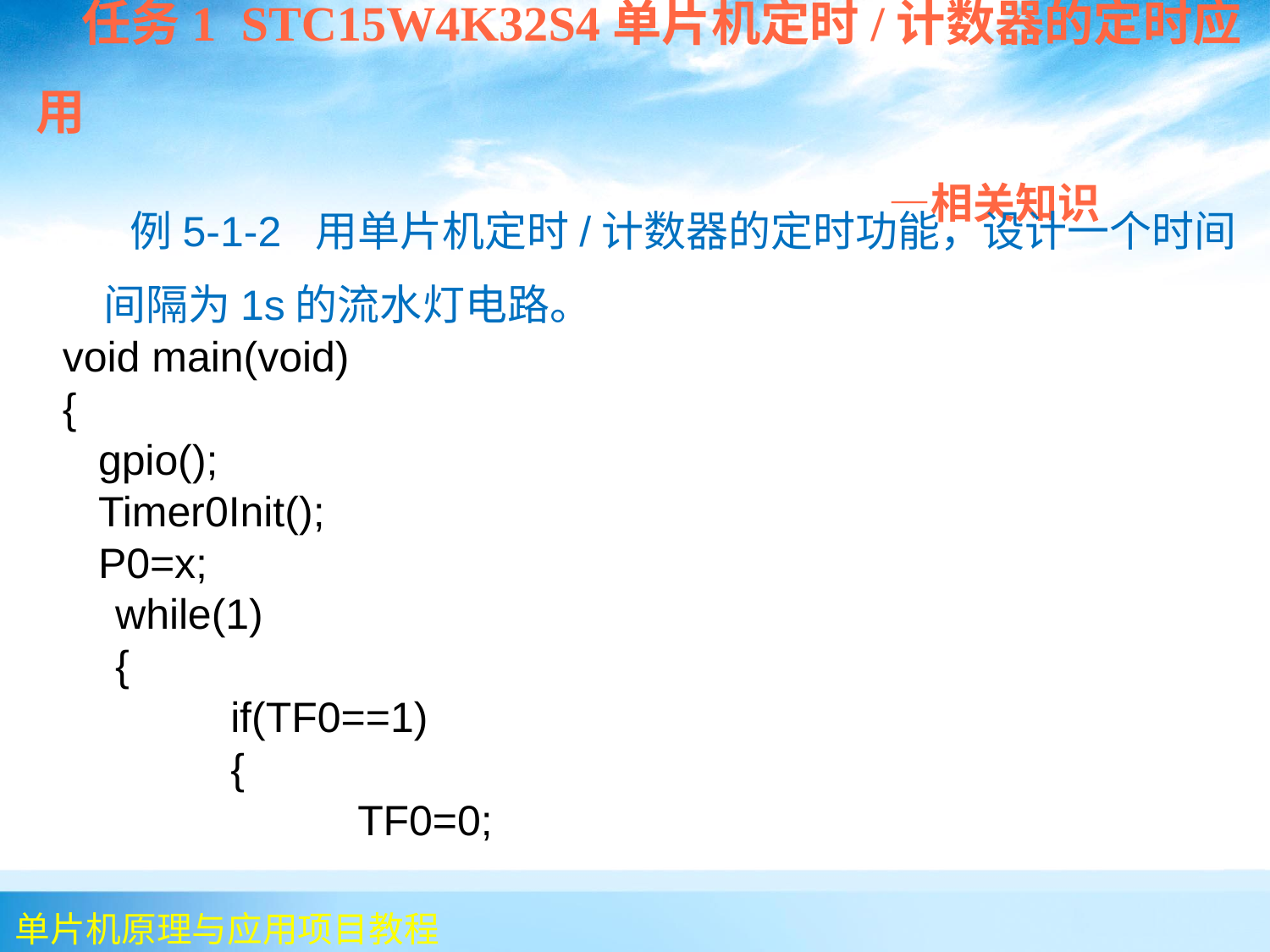

任务1  STC15W4K32S4单片机定时/计数器的定时应用
                                                                            —相关知识
      例5-1-2  用单片机定时/计数器的定时功能，设计一个时间间隔为1s的流水灯电路。
void main(void)
{
   gpio();
   Timer0Init();
   P0=x;
	 while(1)
	 {
		if(TF0==1)
		{
			TF0=0;